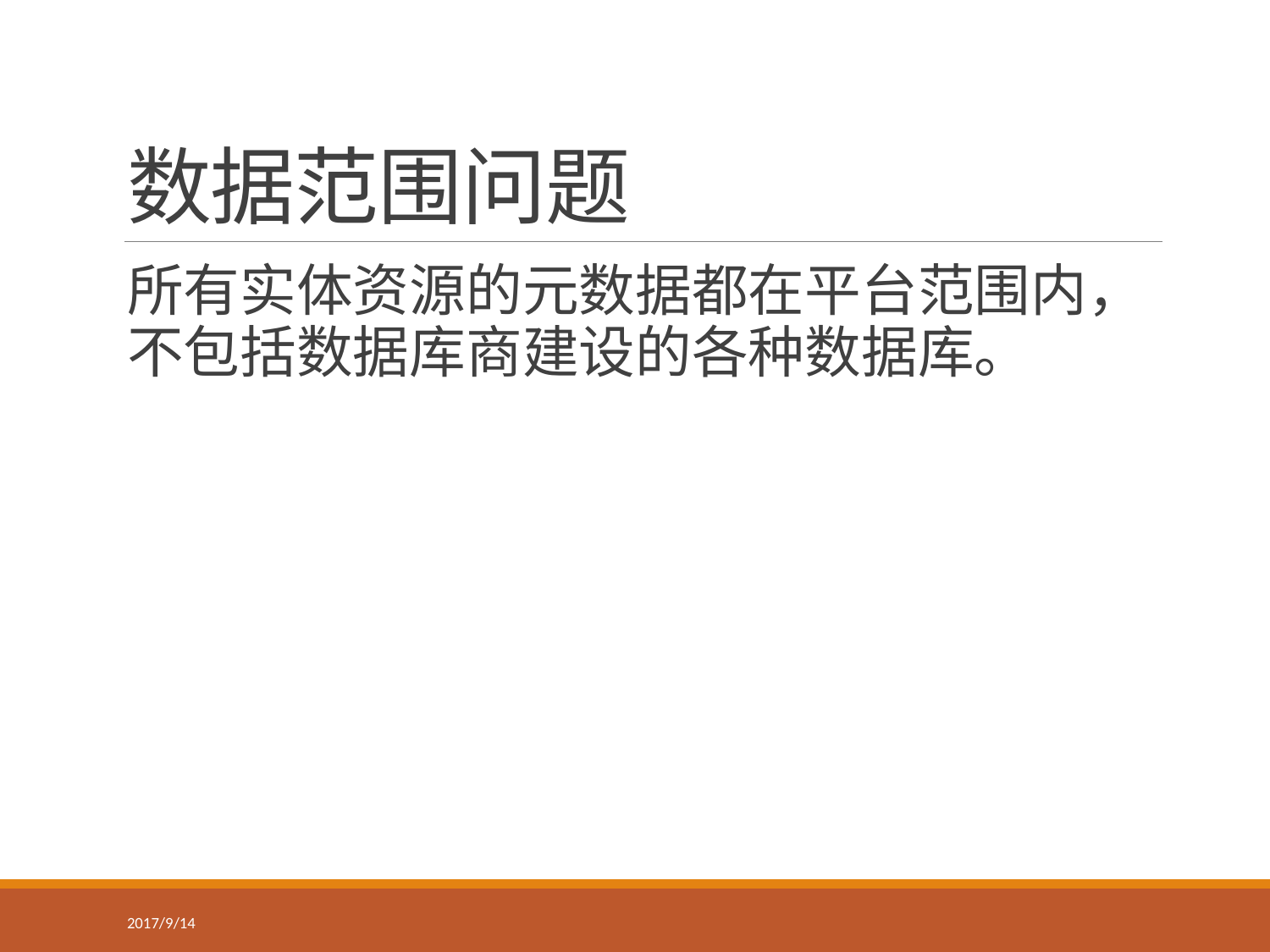

# 数据范围问题
所有实体资源的元数据都在平台范围内，不包括数据库商建设的各种数据库。
2017/9/14